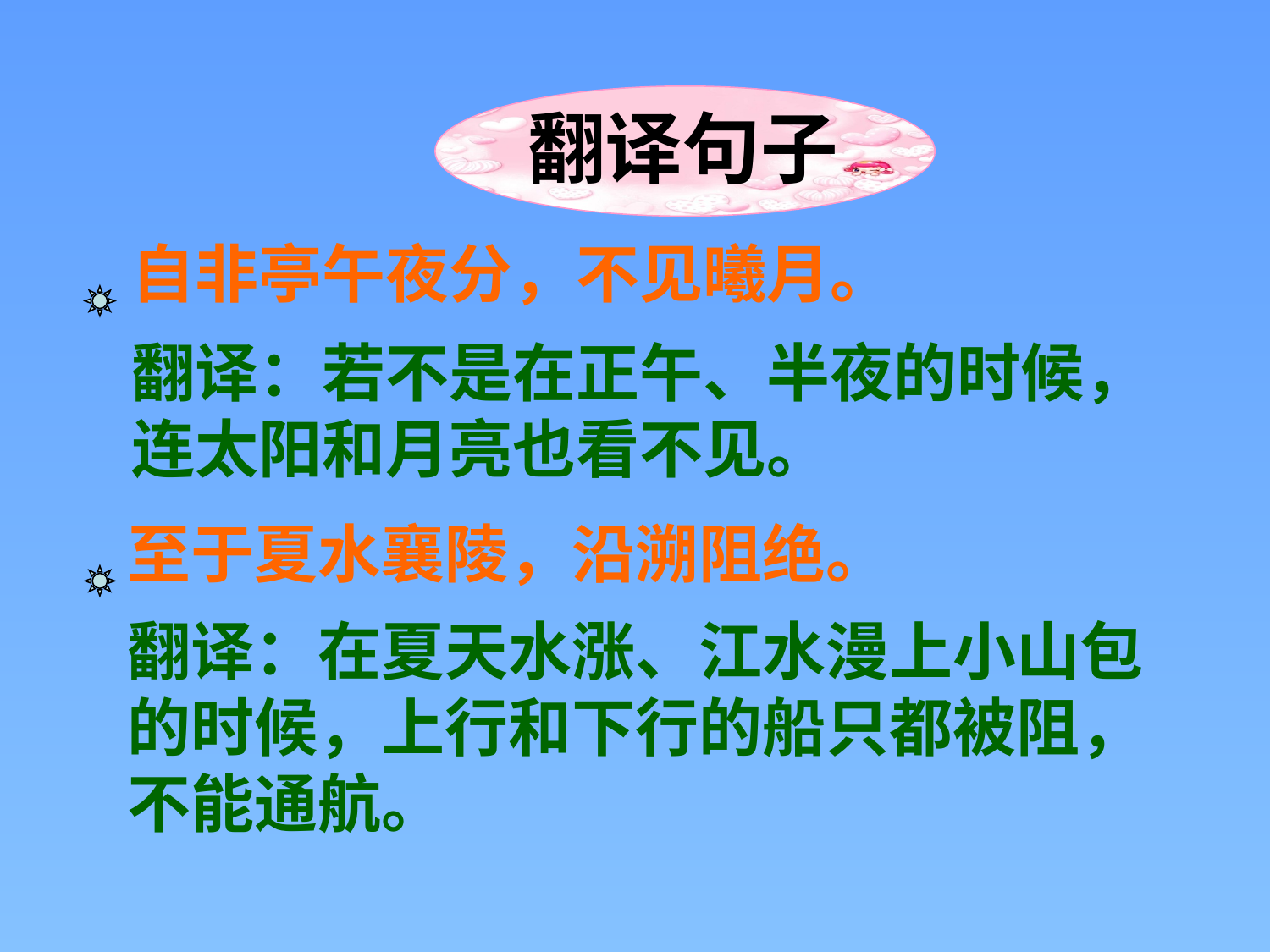

翻译句子
自非亭午夜分，不见曦月。
翻译：若不是在正午、半夜的时候，连太阳和月亮也看不见。
至于夏水襄陵，沿溯阻绝。
翻译：在夏天水涨、江水漫上小山包的时候，上行和下行的船只都被阻，不能通航。